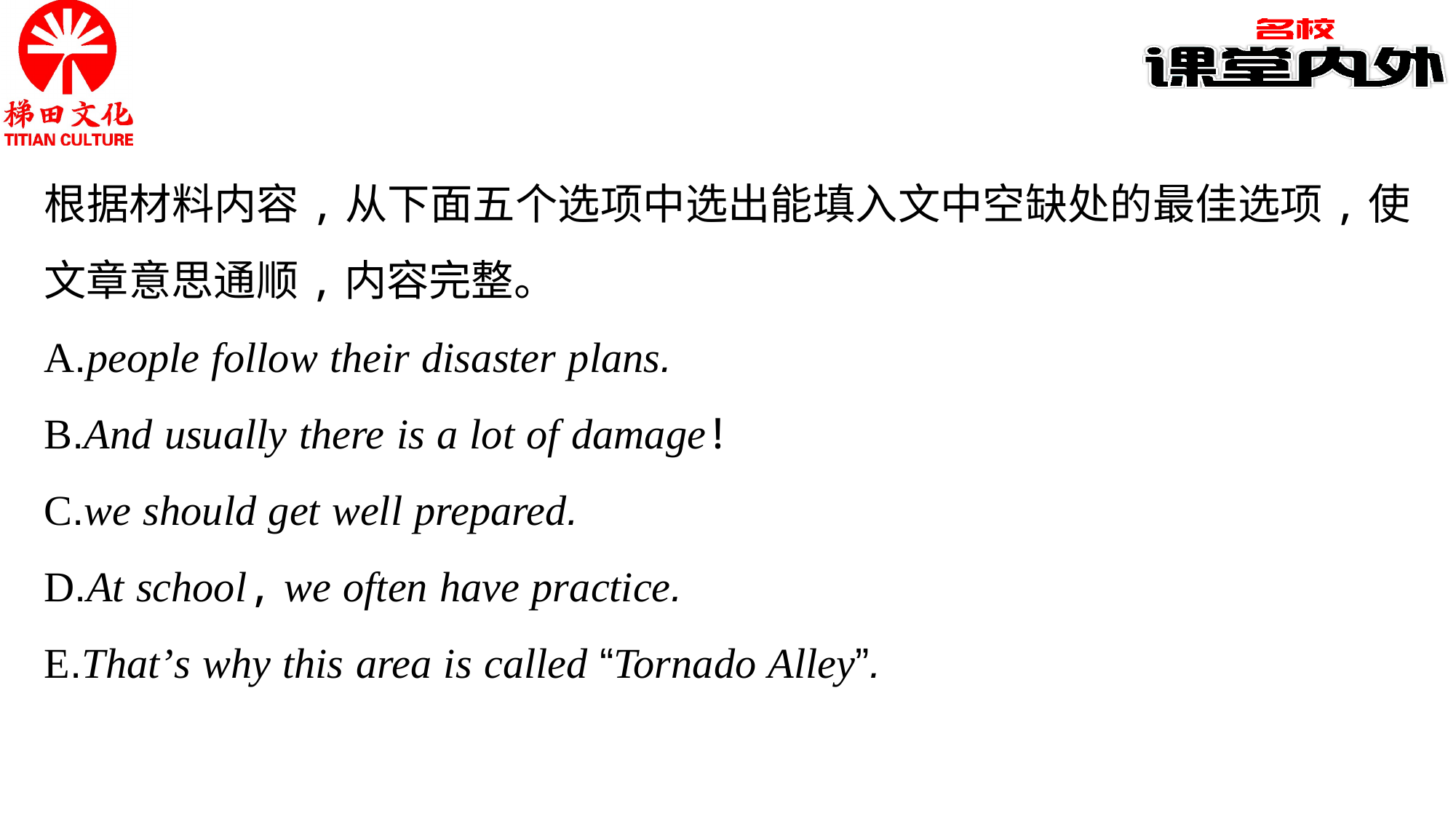

根据材料内容,从下面五个选项中选出能填入文中空缺处的最佳选项,使文章意思通顺,内容完整。
A.people follow their disaster plans.
B.And usually there is a lot of damage!
C.we should get well prepared.
D.At school, we often have practice.
E.That’s why this area is called “Tornado Alley”.